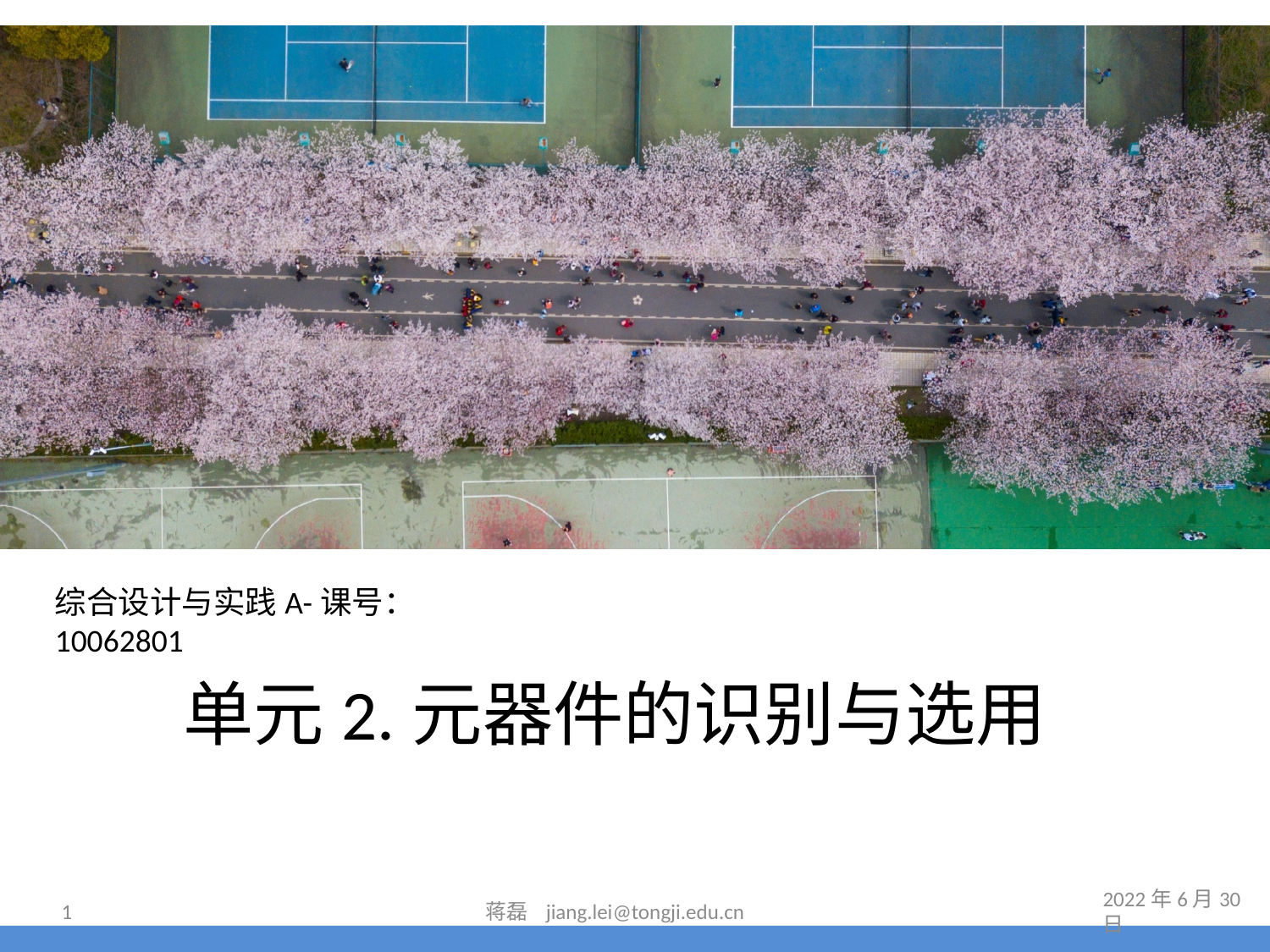

综合设计与实践A-课号：10062801
# 单元2.元器件的识别与选用
2022年6月30日
1
蒋磊  jiang.lei@tongji.edu.cn